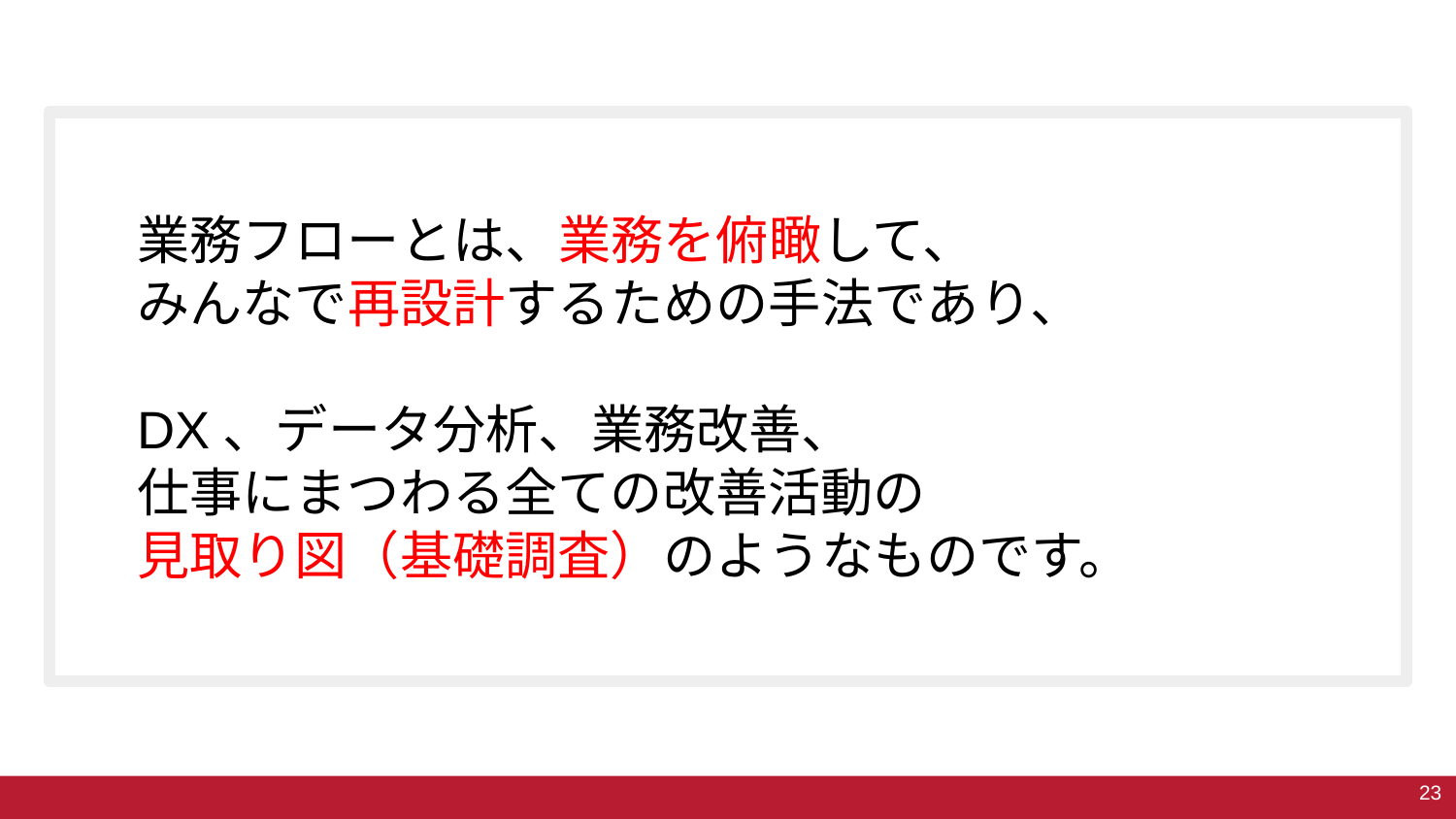

# 業務フローとは、業務を俯瞰して、
みんなで再設計するための手法であり、

DX、データ分析、業務改善、
仕事にまつわる全ての改善活動の
見取り図（基礎調査）のようなものです。
23